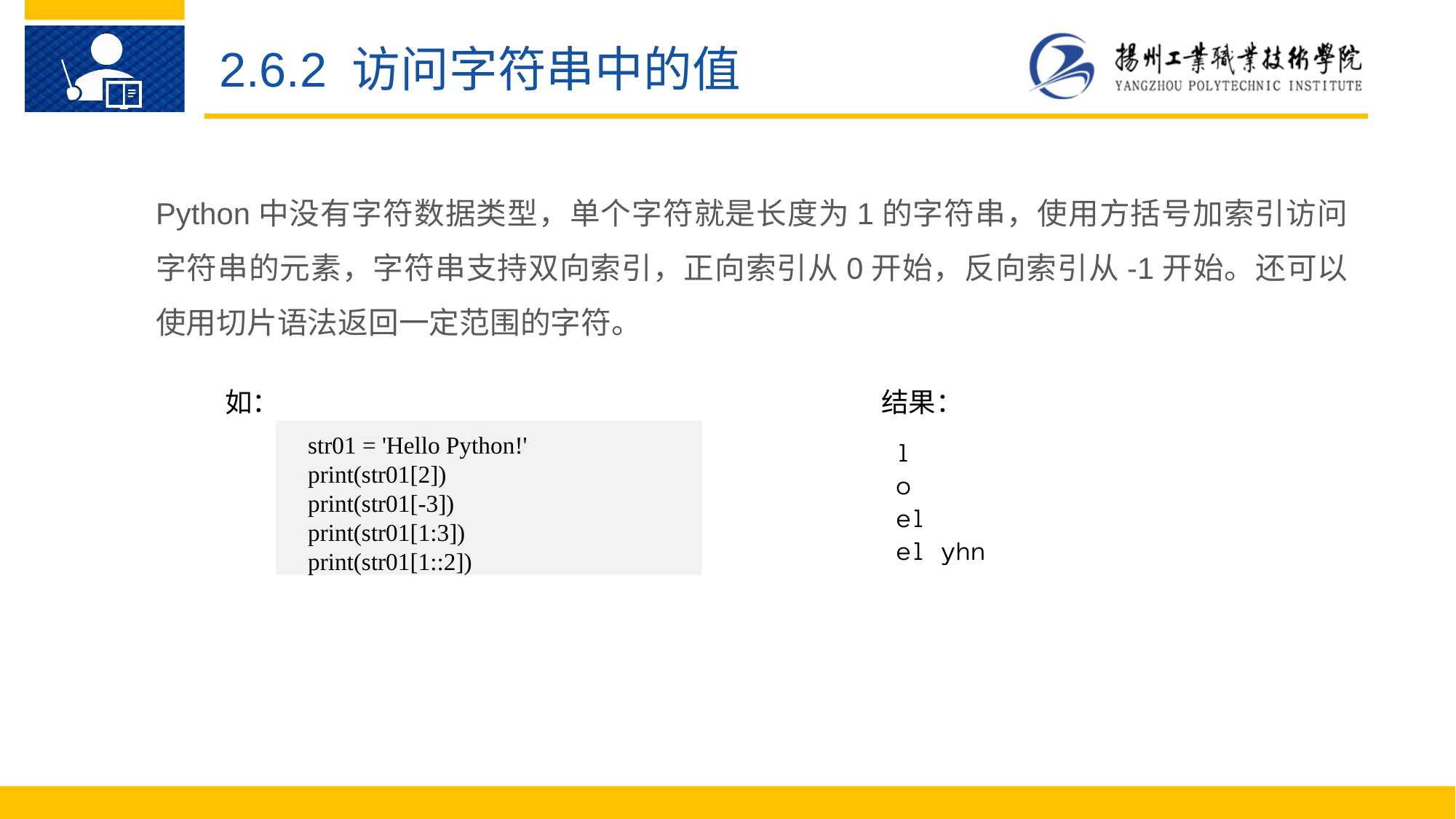

2.6.2 访问字符串中的值
Python中没有字符数据类型，单个字符就是长度为1的字符串，使用方括号加索引访问字符串的元素，字符串支持双向索引，正向索引从0开始，反向索引从-1开始。还可以使用切片语法返回一定范围的字符。
如：
结果：
str01 = 'Hello Python!'
print(str01[2])
print(str01[-3])
print(str01[1:3])
print(str01[1::2])
l
o
el
el yhn